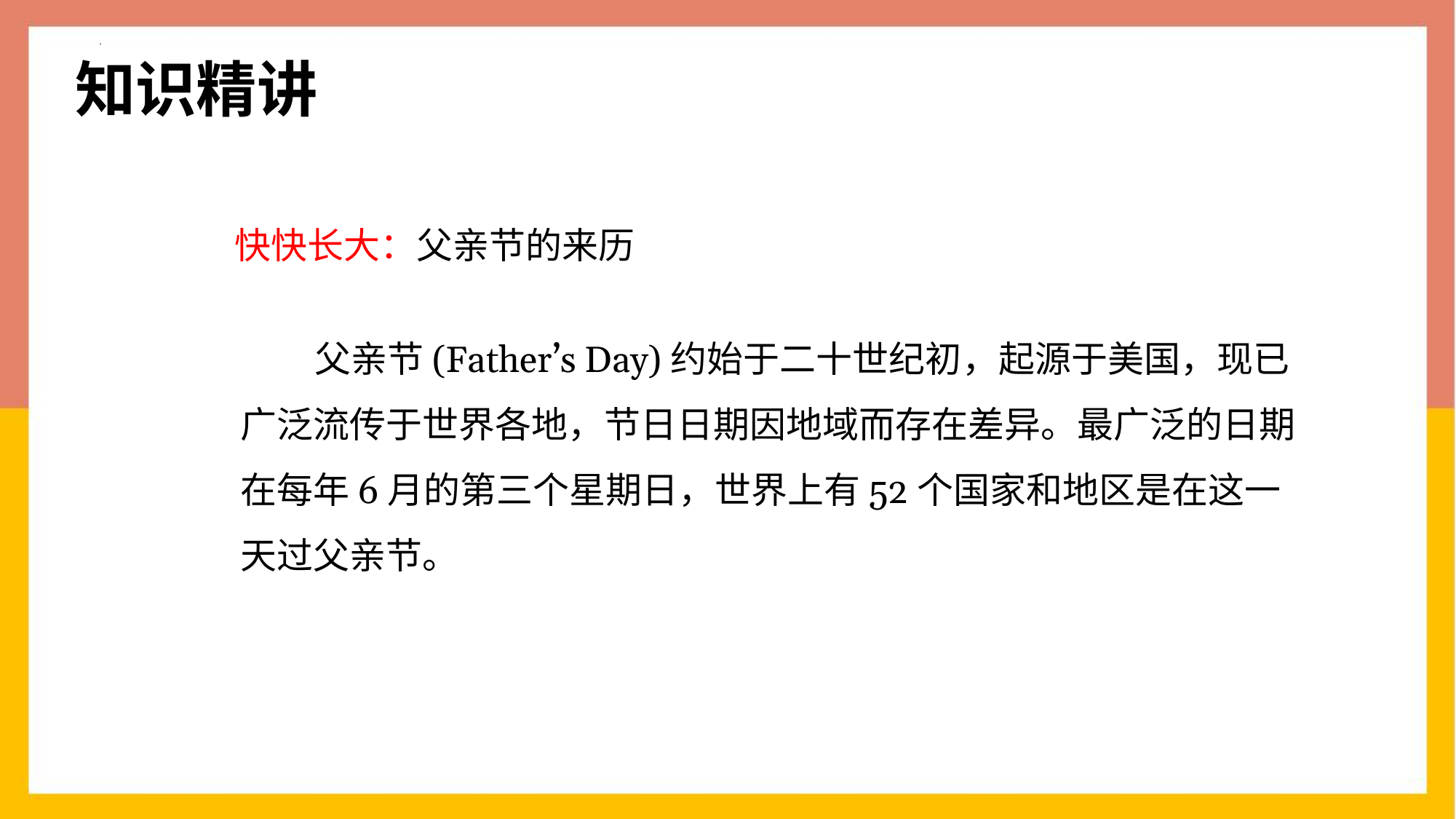

知识精讲
快快长大：父亲节的来历
        父亲节(Father’s Day)约始于二十世纪初，起源于美国，现已广泛流传于世界各地，节日日期因地域而存在差异。最广泛的日期在每年6月的第三个星期日，世界上有52个国家和地区是在这一天过父亲节。